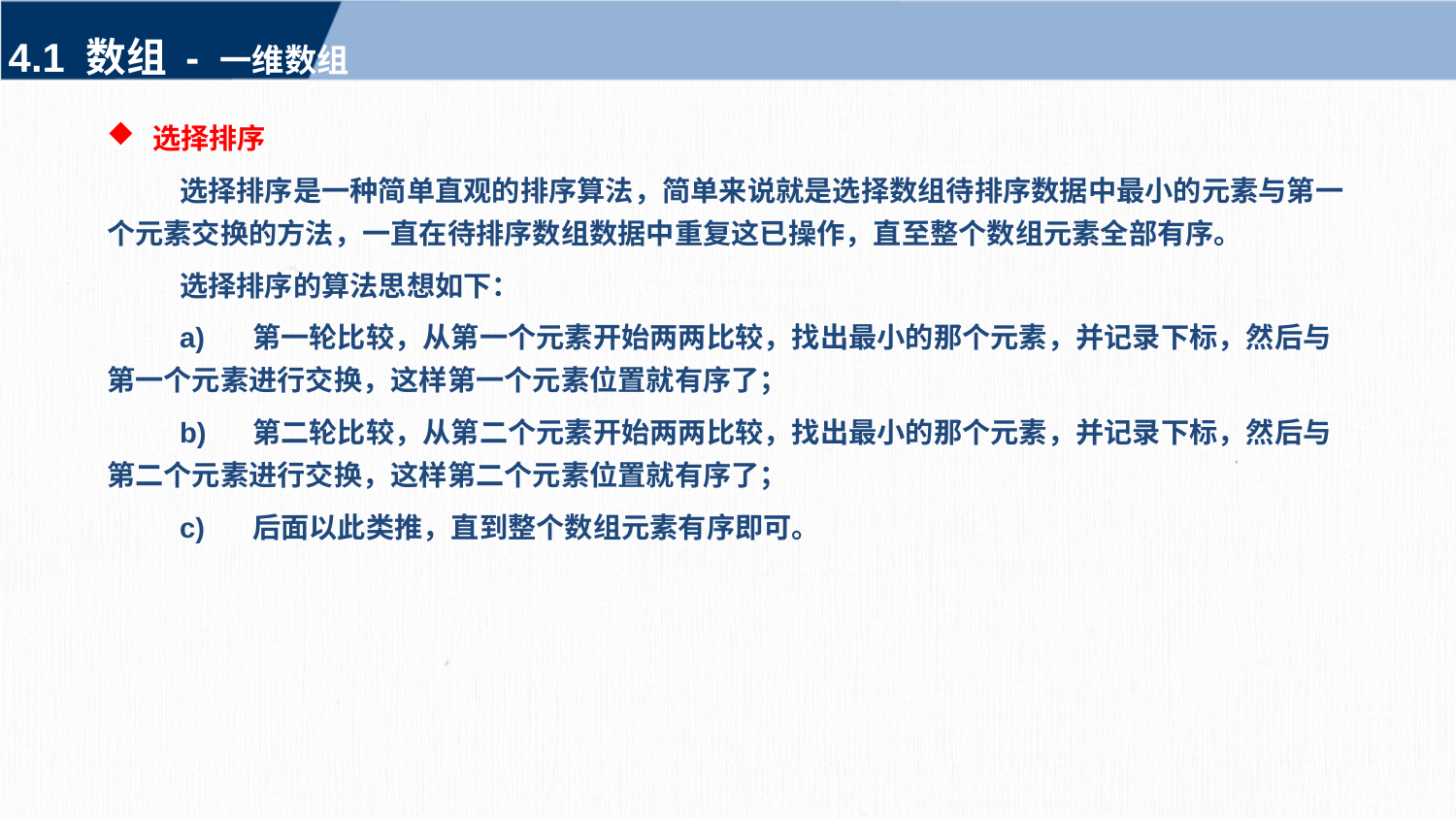

4.1 数组 - 一维数组

选择排序
选择排序是一种简单直观的排序算法，简单来说就是选择数组待排序数据中最小的元素与第一个元素交换的方法，一直在待排序数组数据中重复这已操作，直至整个数组元素全部有序。
选择排序的算法思想如下：
a)	第一轮比较，从第一个元素开始两两比较，找出最小的那个元素，并记录下标，然后与第一个元素进行交换，这样第一个元素位置就有序了；
b)	第二轮比较，从第二个元素开始两两比较，找出最小的那个元素，并记录下标，然后与第二个元素进行交换，这样第二个元素位置就有序了；
c)	后面以此类推，直到整个数组元素有序即可。